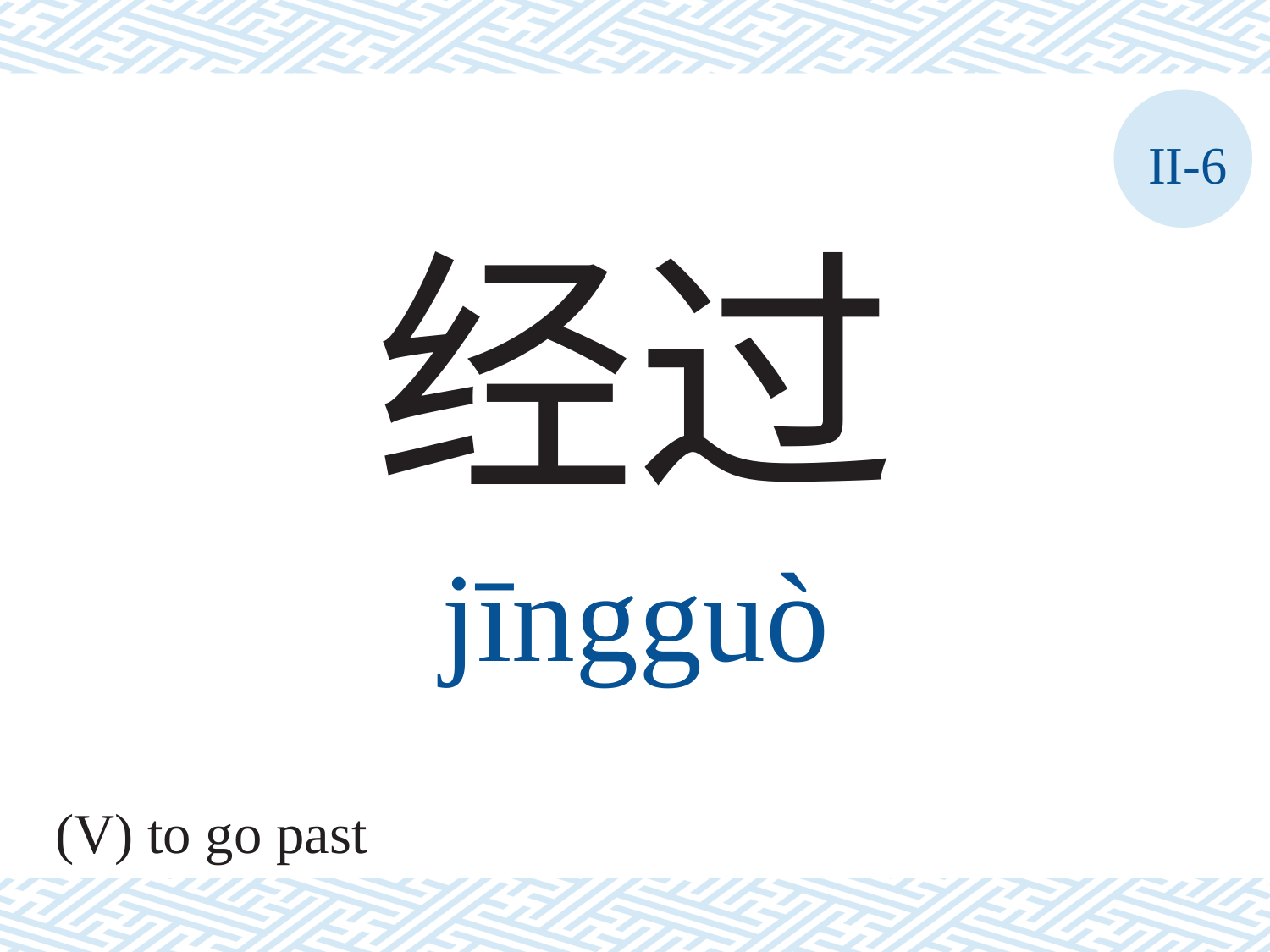

II-6
经过
jīngguò
(V) to go past